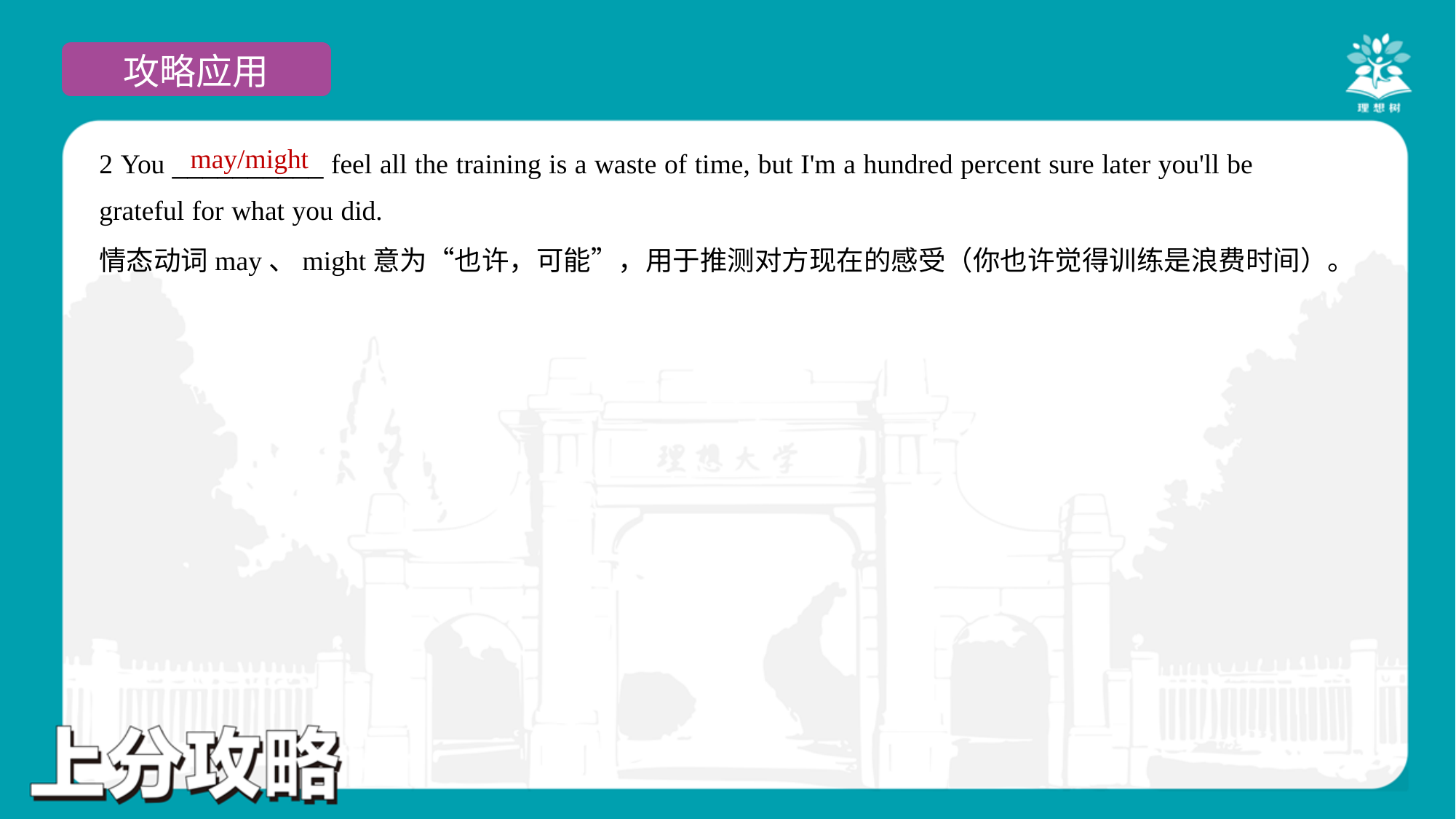

may/might
2 You __________ feel all the training is a waste of time, but I'm a hundred percent sure later you'll be
grateful for what you did.
情态动词may、might意为“也许，可能”，用于推测对方现在的感受（你也许觉得训练是浪费时间）。